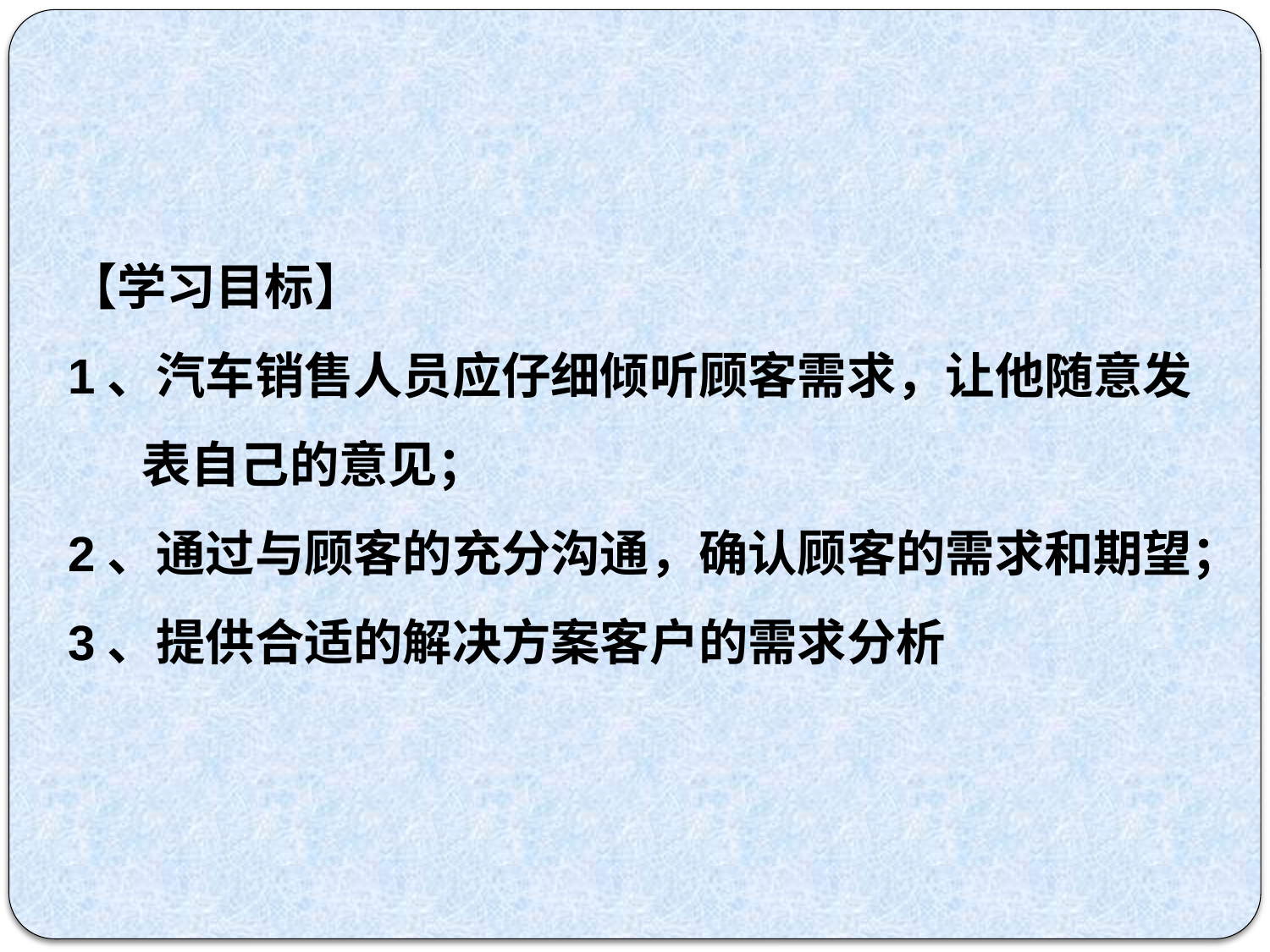

【学习目标】
1、汽车销售人员应仔细倾听顾客需求，让他随意发表自己的意见；
2、通过与顾客的充分沟通，确认顾客的需求和期望；
3、提供合适的解决方案客户的需求分析